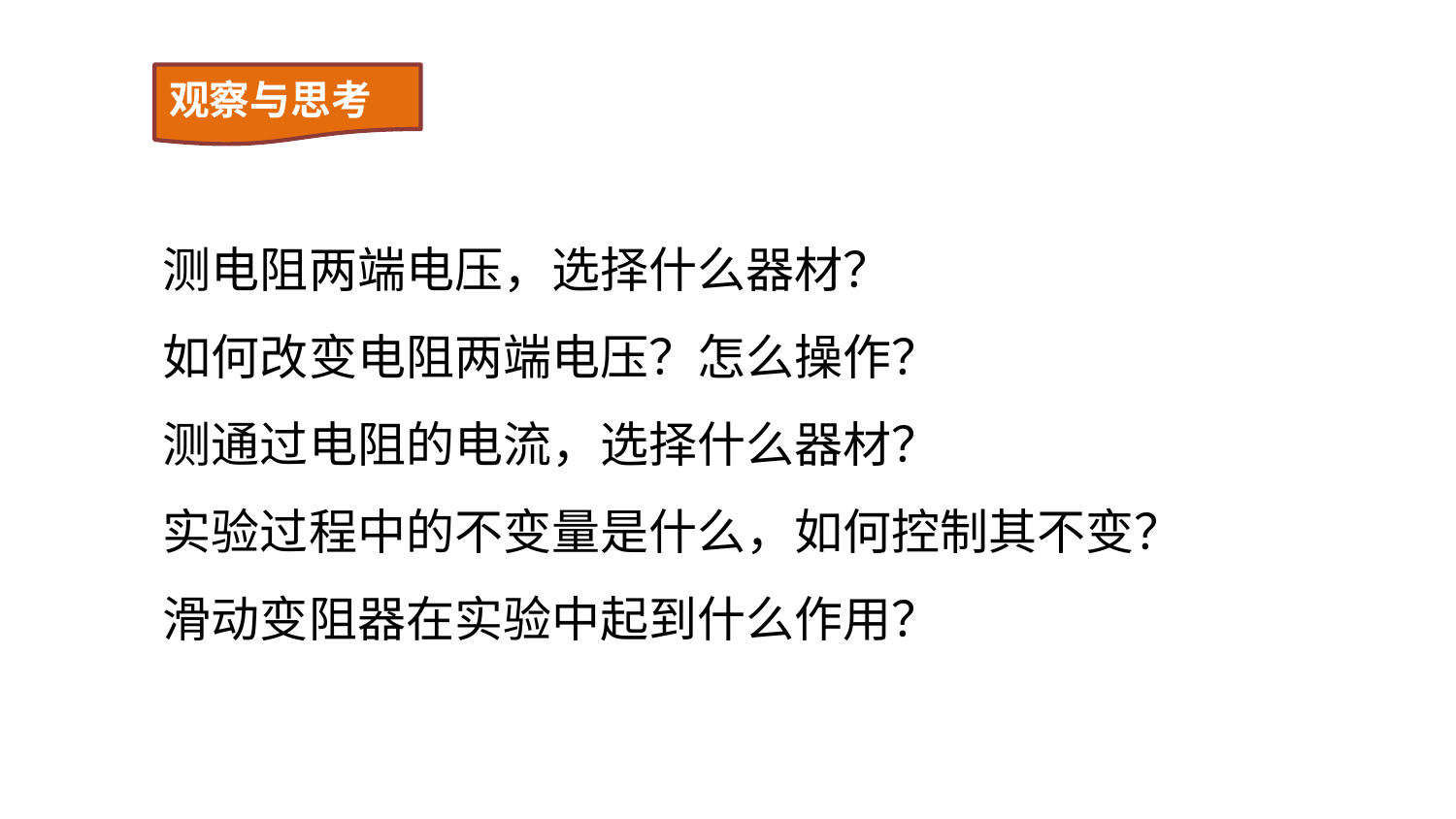

观察与思考
　　测电阻两端电压，选择什么器材？
　　如何改变电阻两端电压？怎么操作？
　　测通过电阻的电流，选择什么器材？
　　实验过程中的不变量是什么，如何控制其不变？
　　滑动变阻器在实验中起到什么作用？